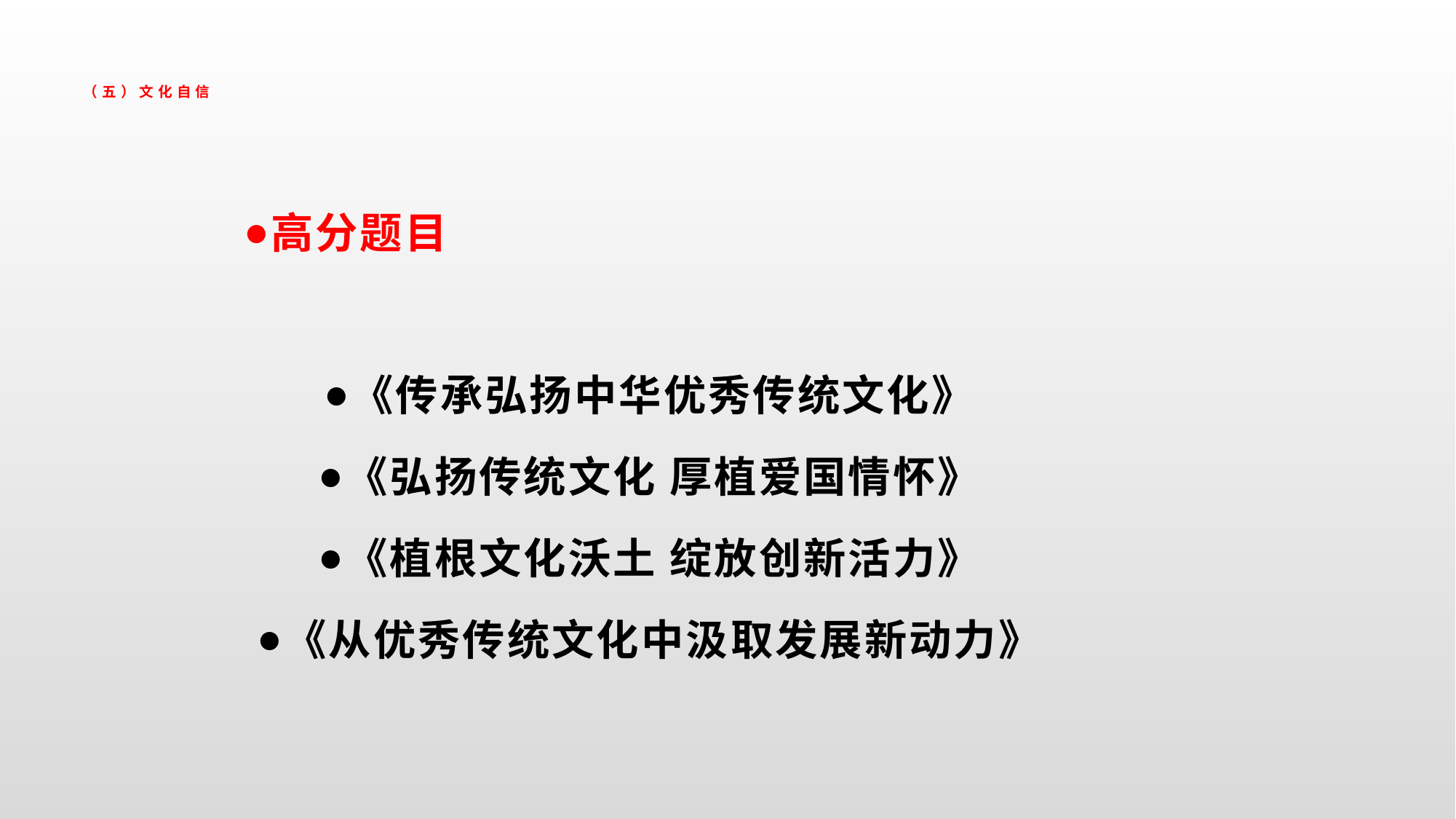

# （五）文化自信
高分题目

《传承弘扬中华优秀传统文化》
《弘扬传统文化 厚植爱国情怀》
《植根文化沃土 绽放创新活力》
《从优秀传统文化中汲取发展新动力》